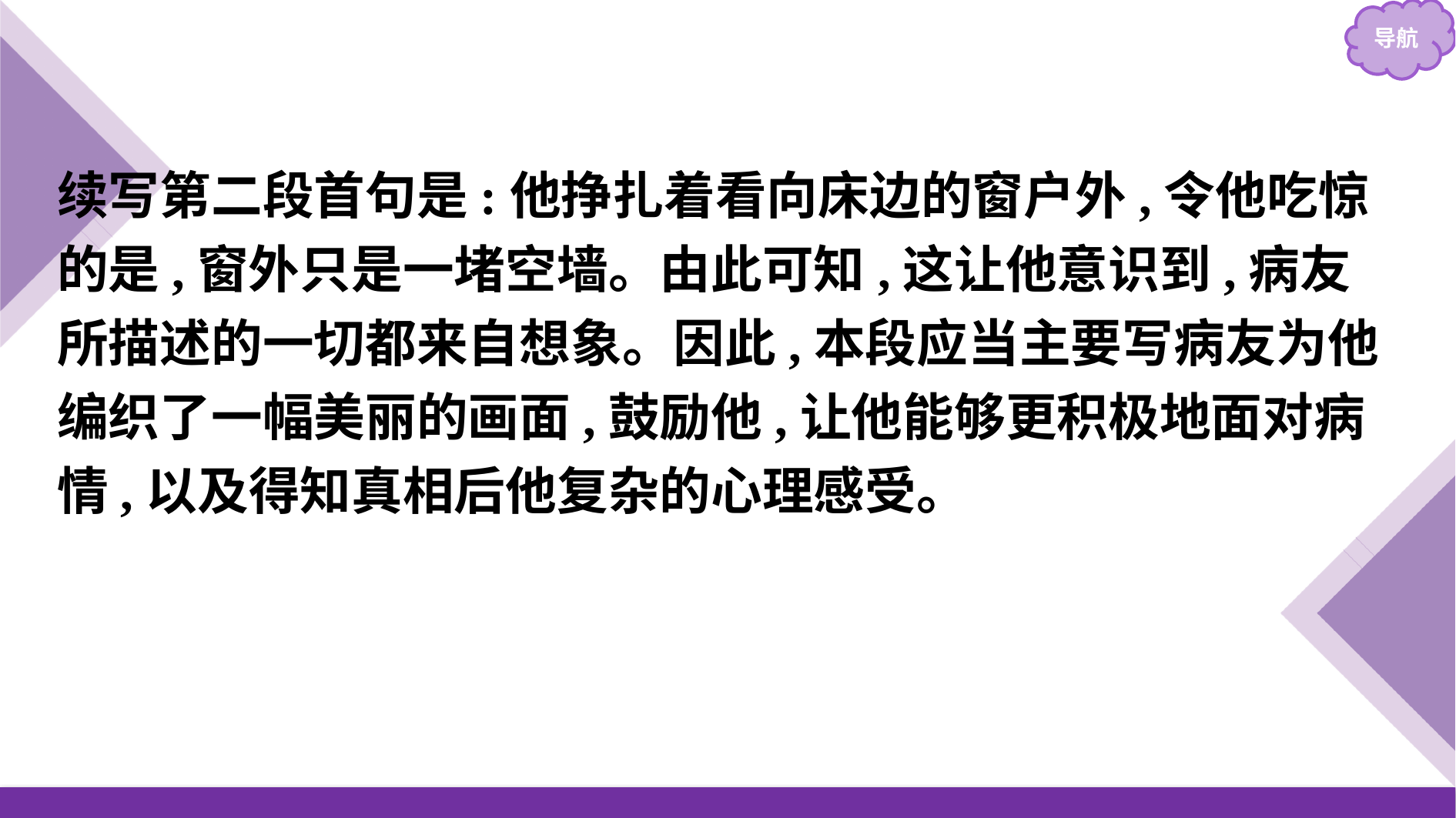

续写第二段首句是:他挣扎着看向床边的窗户外,令他吃惊的是,窗外只是一堵空墙。由此可知,这让他意识到,病友所描述的一切都来自想象。因此,本段应当主要写病友为他编织了一幅美丽的画面,鼓励他,让他能够更积极地面对病情,以及得知真相后他复杂的心理感受。